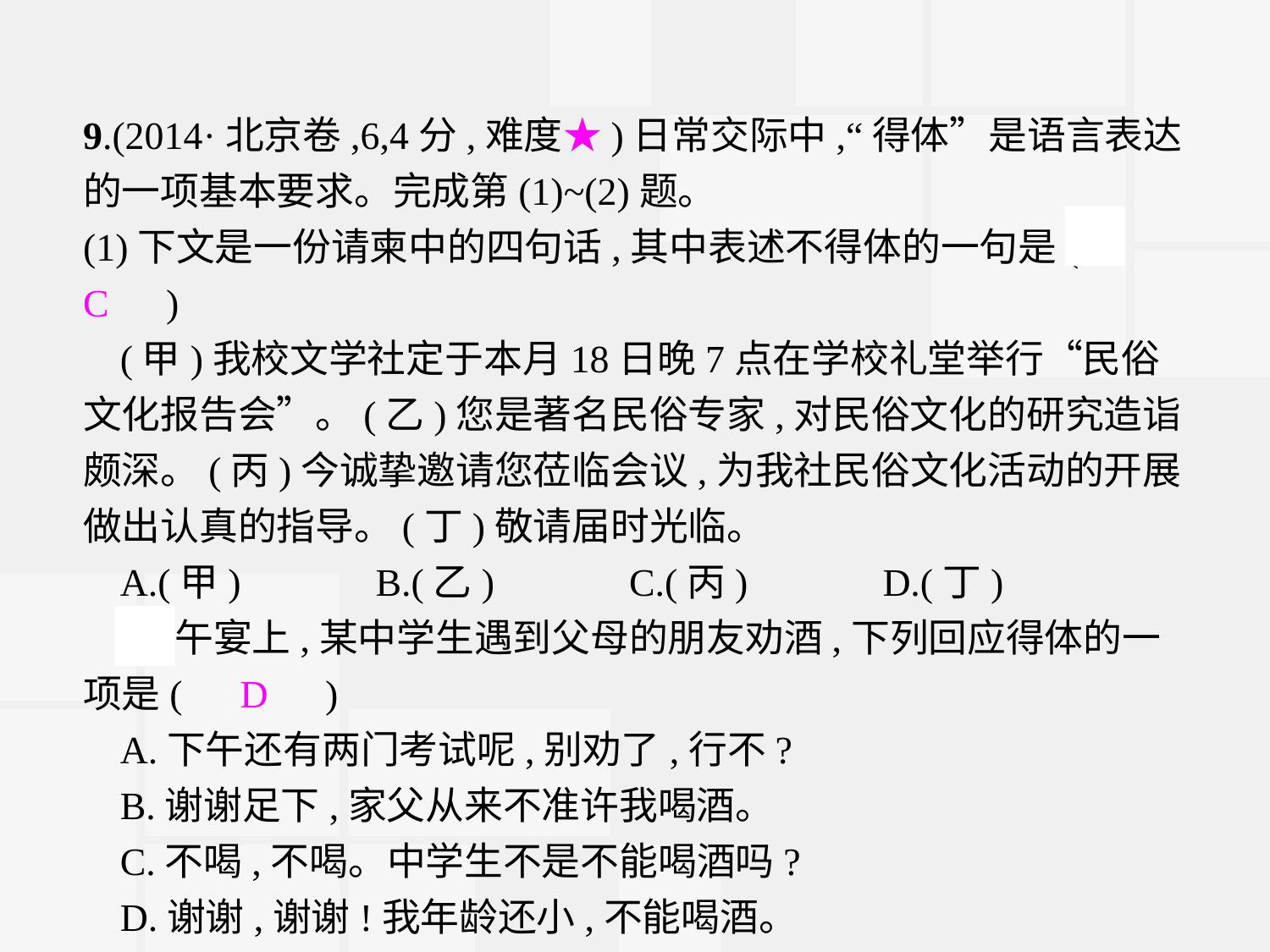

9.(2014·北京卷,6,4分,难度★)日常交际中,“得体”是语言表达的一项基本要求。完成第(1)~(2)题。
(1)下文是一份请柬中的四句话,其中表述不得体的一句是(　C　)
(甲)我校文学社定于本月18日晚7点在学校礼堂举行“民俗文化报告会”。(乙)您是著名民俗专家,对民俗文化的研究造诣颇深。(丙)今诚挚邀请您莅临会议,为我社民俗文化活动的开展做出认真的指导。(丁)敬请届时光临。
A.(甲)　　　B.(乙)　　　C.(丙)　　　D.(丁)
(2)午宴上,某中学生遇到父母的朋友劝酒,下列回应得体的一项是(　D　)
A.下午还有两门考试呢,别劝了,行不?
B.谢谢足下,家父从来不准许我喝酒。
C.不喝,不喝。中学生不是不能喝酒吗?
D.谢谢,谢谢!我年龄还小,不能喝酒。